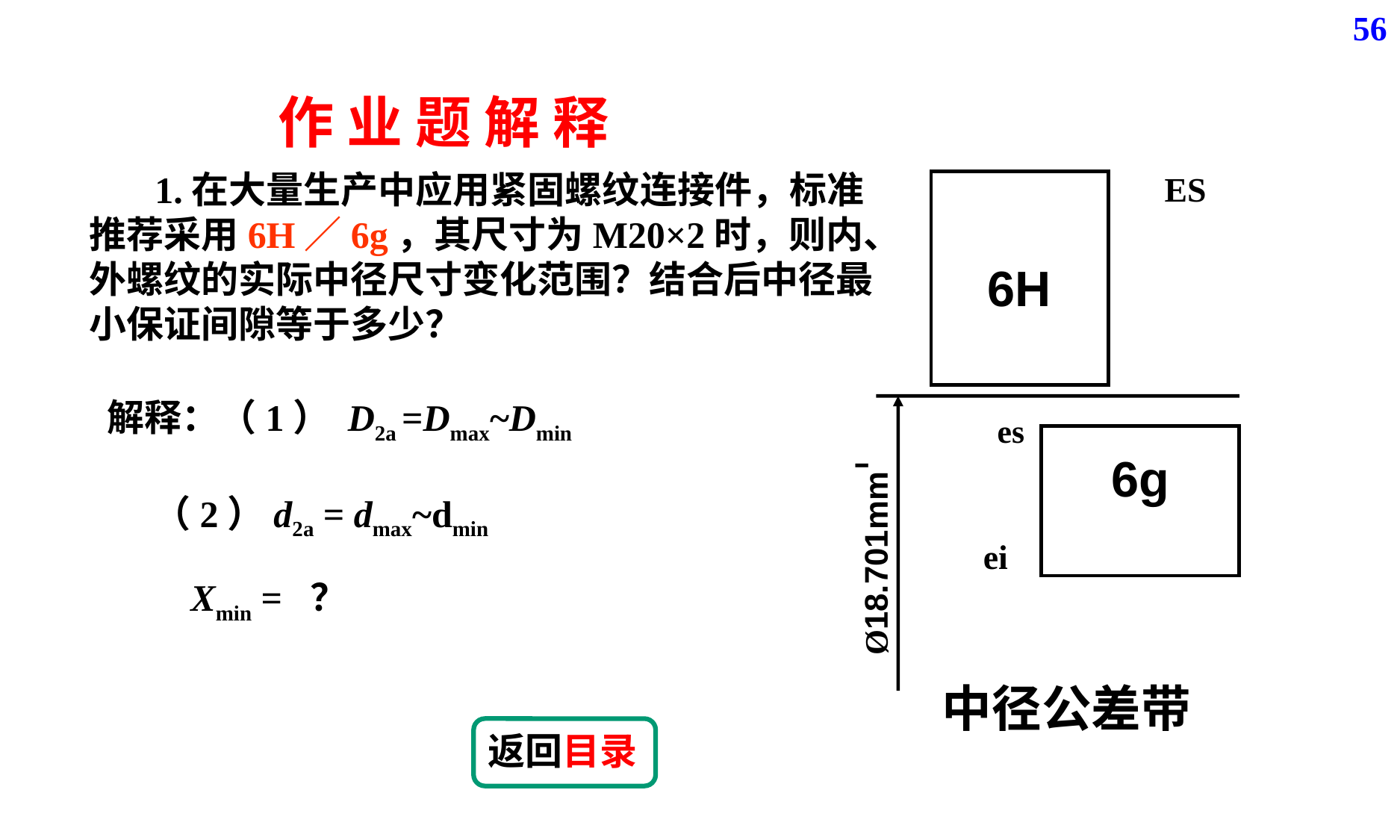

56
作 业 题 解 释
ES

 6H

es

-
6g

ei
Ø18.701mm
中径公差带
       1.在大量生产中应用紧固螺纹连接件，标准推荐采用6H／6g，其尺寸为M20×2时，则内、外螺纹的实际中径尺寸变化范围？结合后中径最小保证间隙等于多少？
解释：（1） D2a =Dmax~Dmin
（2）d2a = dmax~dmin
    Xmin =  ？
返回目录